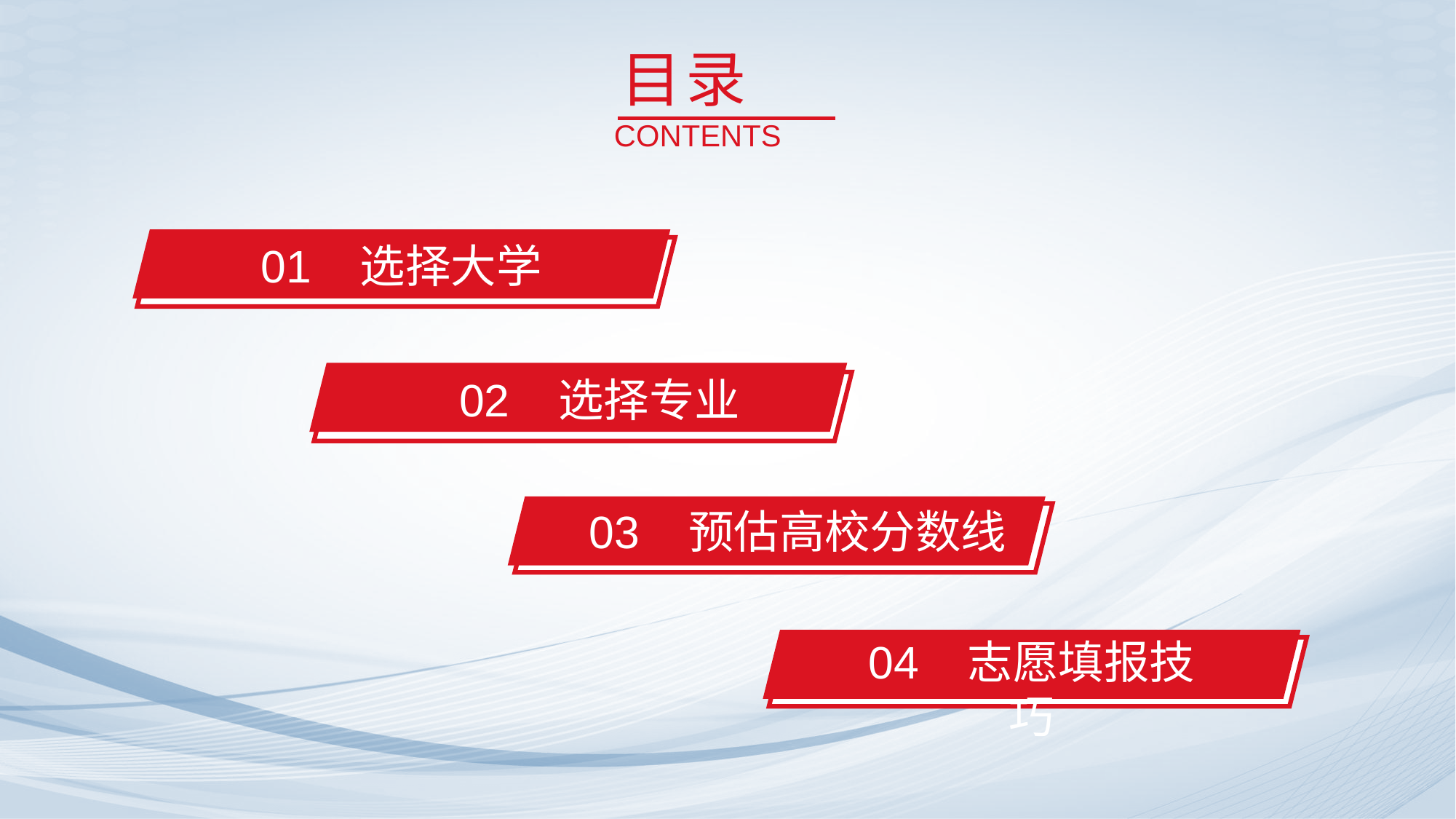

CONTENTS
目录

01   选择大学

02   选择专业

03   预估高校分数线

04   志愿填报技巧